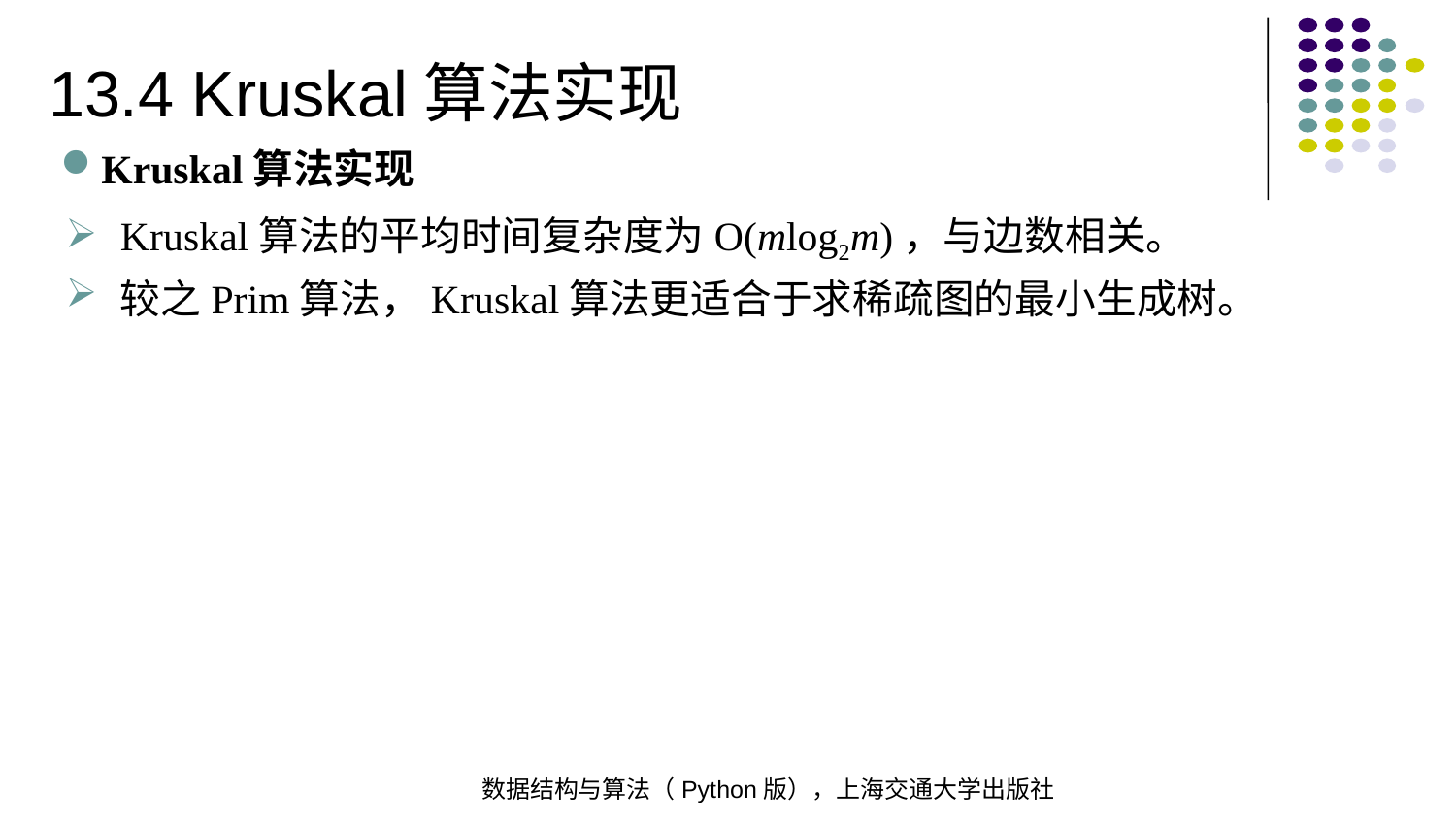

13.4 Kruskal算法实现
Kruskal算法实现
Kruskal算法的平均时间复杂度为O(mlog2m)，与边数相关。
较之Prim算法，Kruskal算法更适合于求稀疏图的最小生成树。